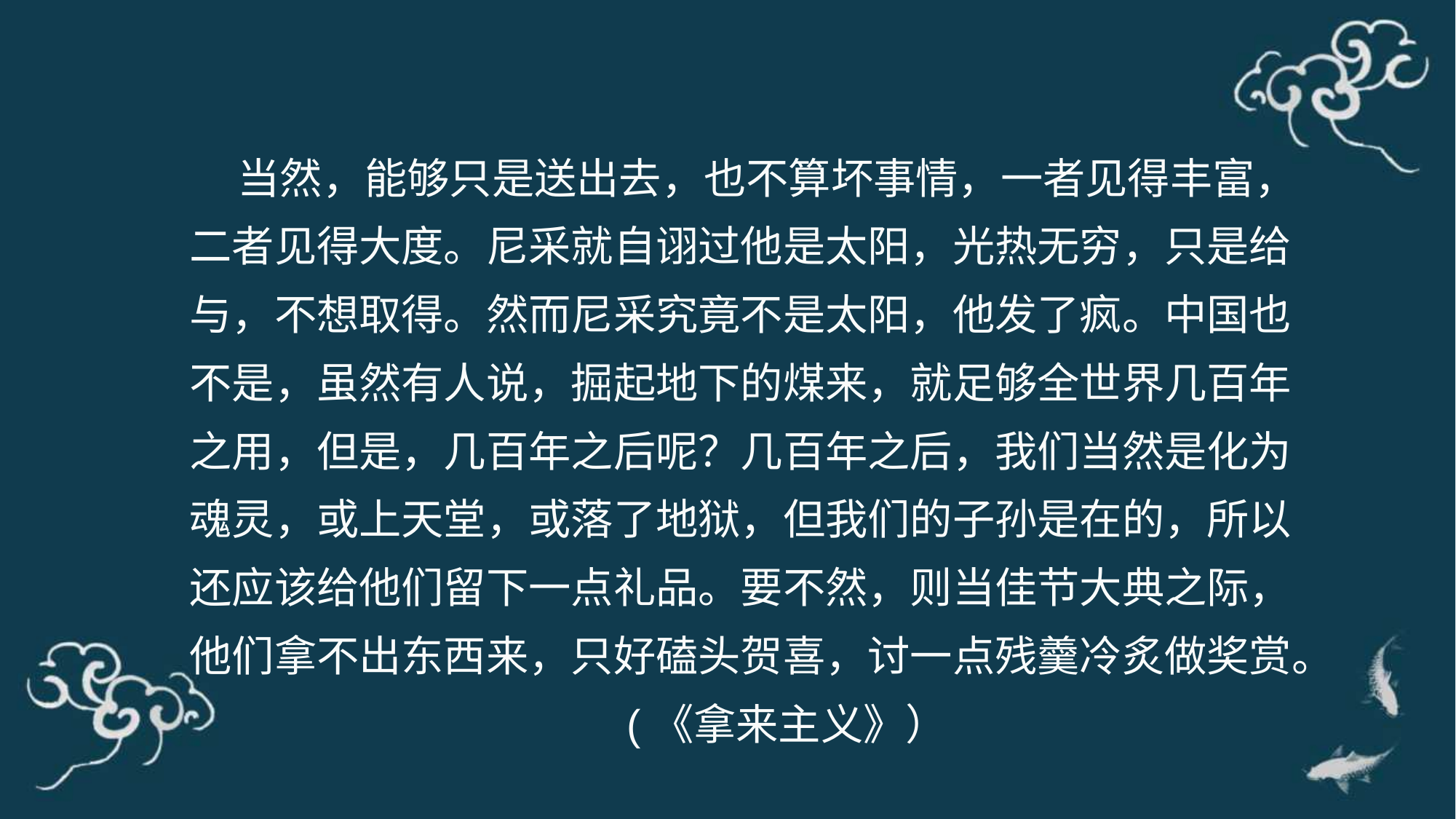

当然，能够只是送出去，也不算坏事情，一者见得丰富，二者见得大度。尼采就自诩过他是太阳，光热无穷，只是给与，不想取得。然而尼采究竟不是太阳，他发了疯。中国也不是，虽然有人说，掘起地下的煤来，就足够全世界几百年之用，但是，几百年之后呢？几百年之后，我们当然是化为魂灵，或上天堂，或落了地狱，但我们的子孙是在的，所以还应该给他们留下一点礼品。要不然，则当佳节大典之际，他们拿不出东西来，只好磕头贺喜，讨一点残羹冷炙做奖赏。
                                     (《拿来主义》）